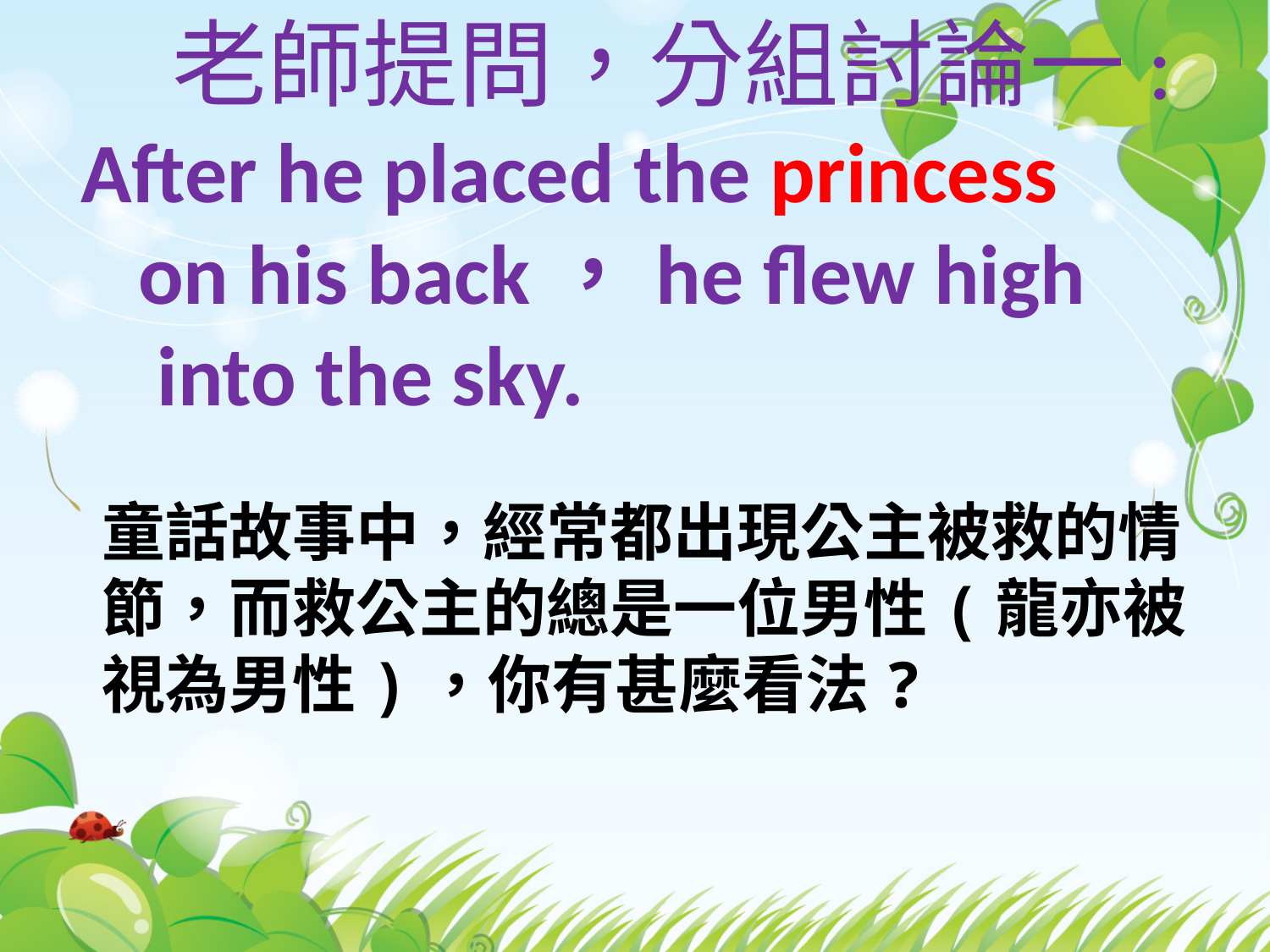

老師提問，分組討論一:
  After he placed the princess
     on his back，he flew high
      into the sky.

童話故事中，經常都出現公主被救的情節，而救公主的總是一位男性(龍亦被視為男性)，你有甚麼看法?